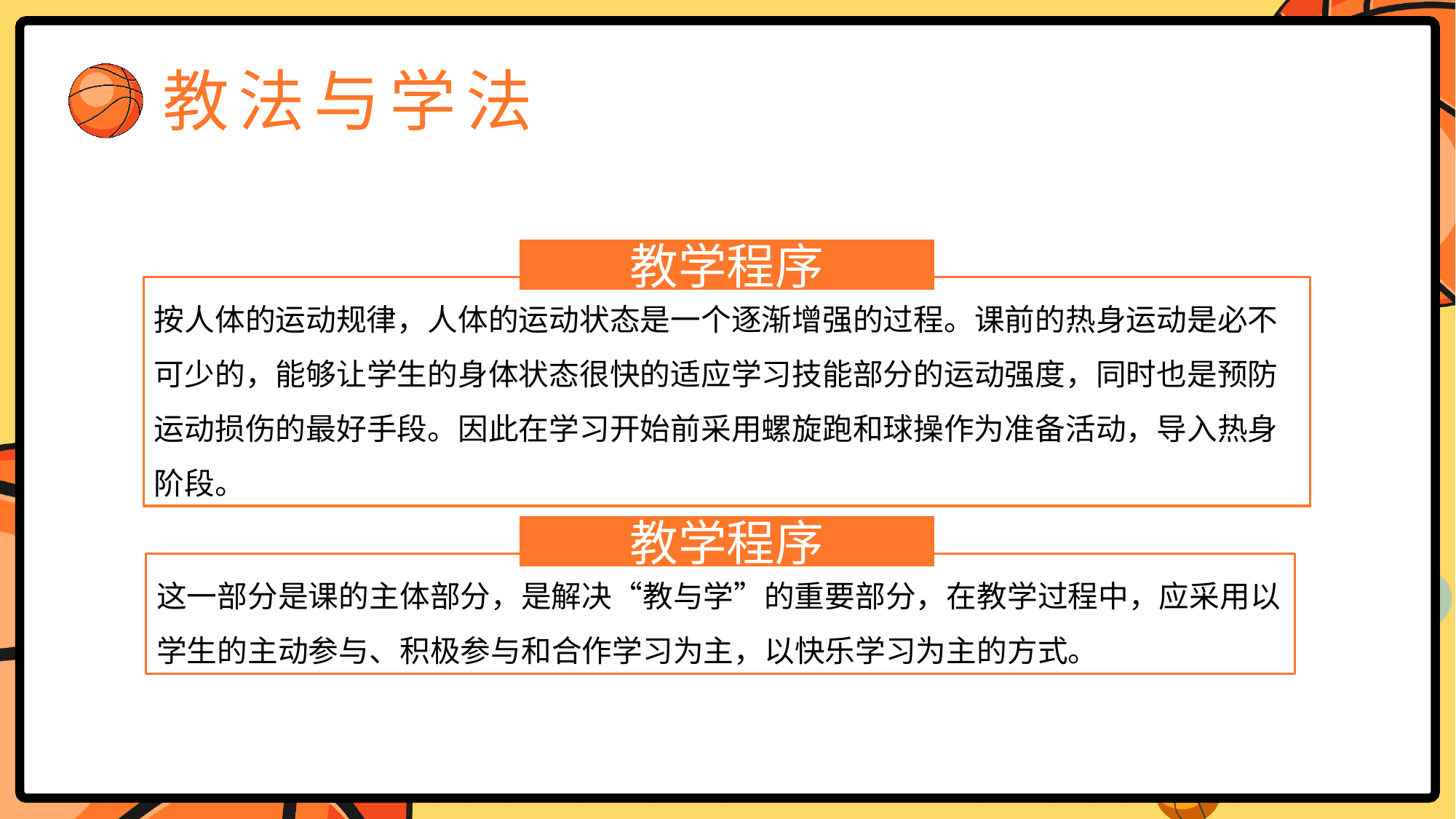

教学程序
按人体的运动规律，人体的运动状态是一个逐渐增强的过程。课前的热身运动是必不可少的，能够让学生的身体状态很快的适应学习技能部分的运动强度，同时也是预防运动损伤的最好手段。因此在学习开始前采用螺旋跑和球操作为准备活动，导入热身阶段。
教学程序
这一部分是课的主体部分，是解决“教与学”的重要部分，在教学过程中，应采用以学生的主动参与、积极参与和合作学习为主，以快乐学习为主的方式。